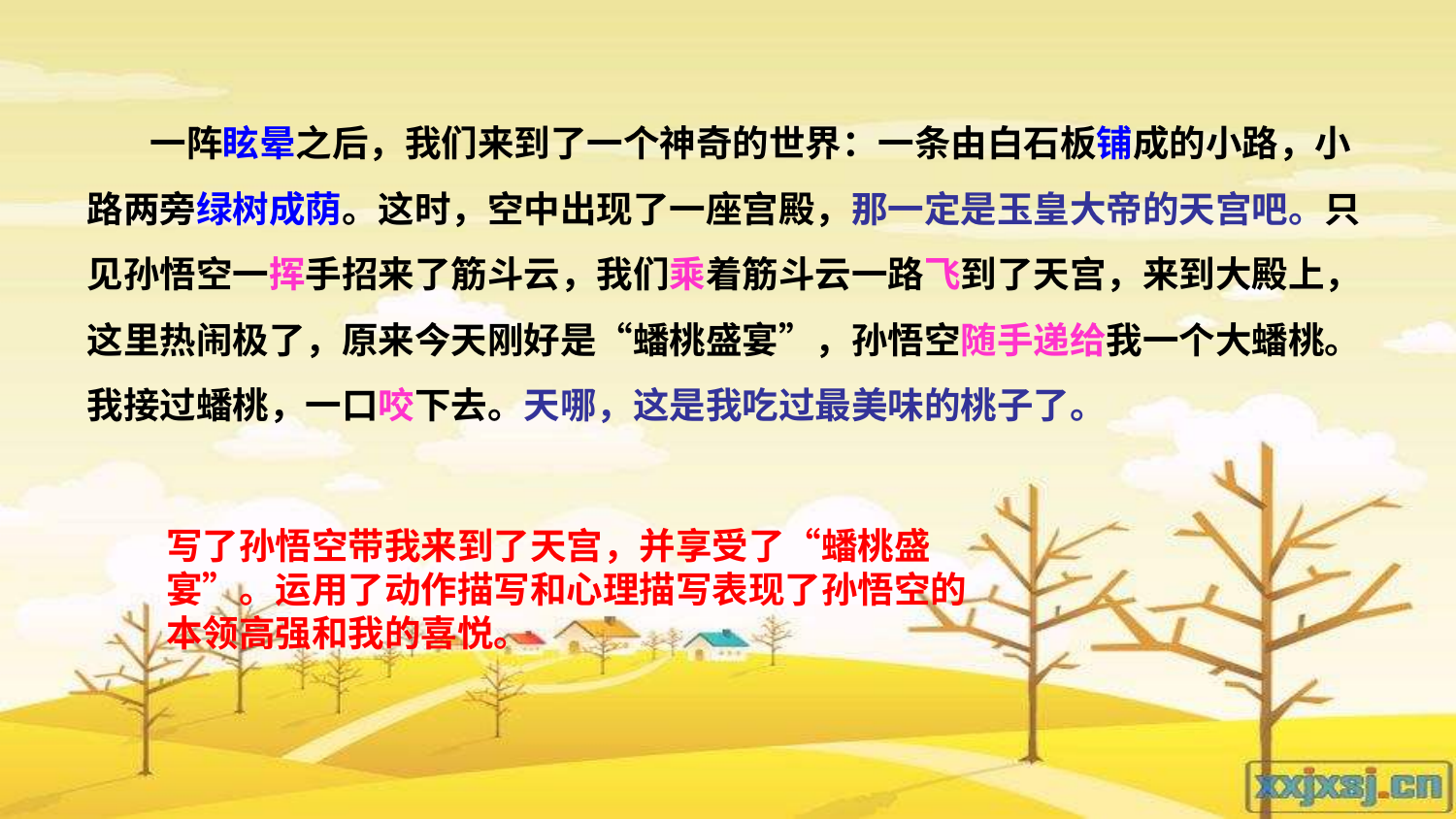

一阵眩晕之后，我们来到了一个神奇的世界：一条由白石板铺成的小路，小路两旁绿树成荫。这时，空中出现了一座宫殿，那一定是玉皇大帝的天宫吧。只见孙悟空一挥手招来了筋斗云，我们乘着筋斗云一路飞到了天宫，来到大殿上，这里热闹极了，原来今天刚好是“蟠桃盛宴”，孙悟空随手递给我一个大蟠桃。我接过蟠桃，一口咬下去。天哪，这是我吃过最美味的桃子了。
写了孙悟空带我来到了天宫，并享受了“蟠桃盛宴”。运用了动作描写和心理描写表现了孙悟空的本领高强和我的喜悦。